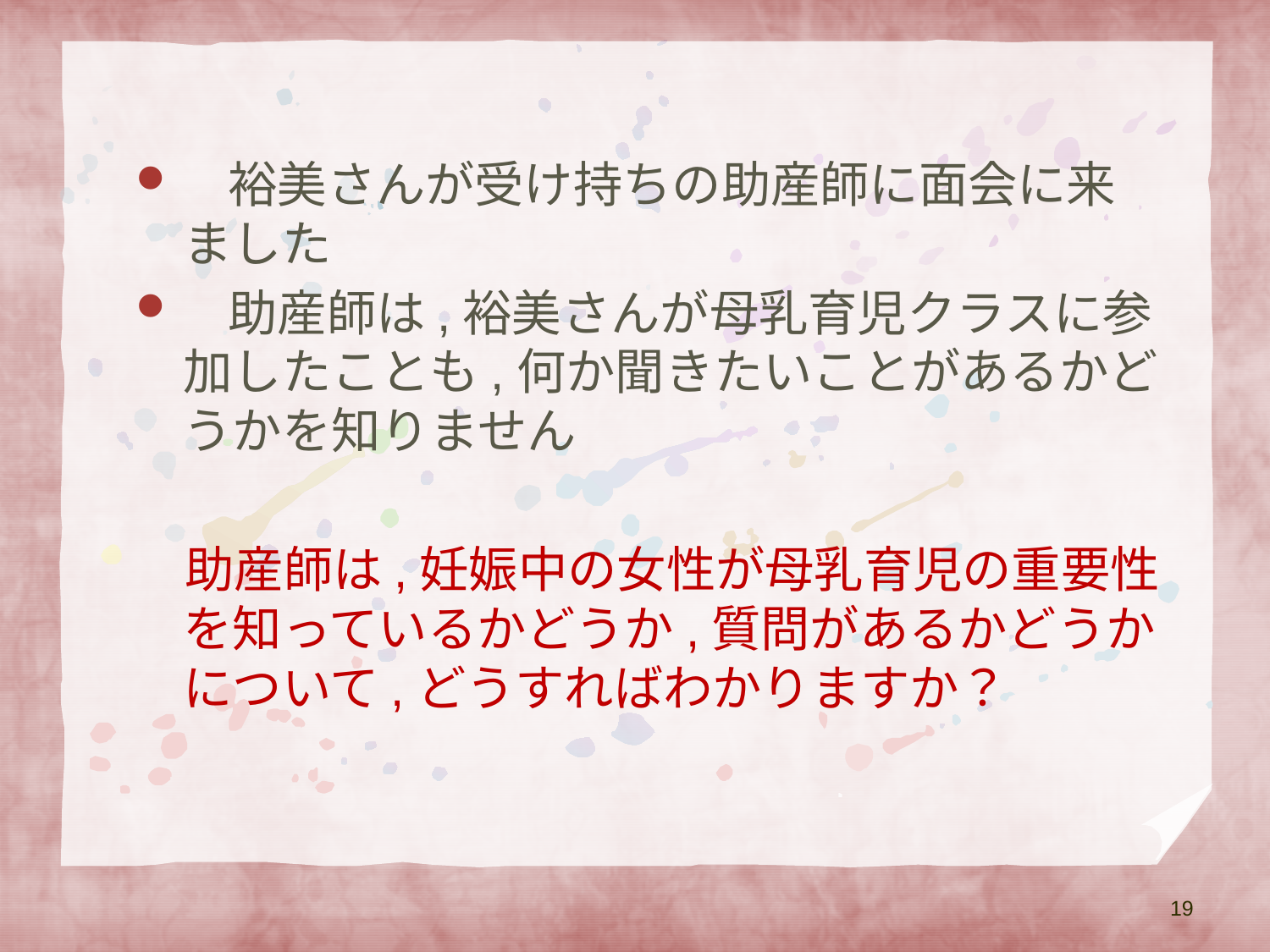

裕美さんが受け持ちの助産師に面会に来ました
   助産師は,裕美さんが母乳育児クラスに参加したことも,何か聞きたいことがあるかどうかを知りません

　助産師は,妊娠中の女性が母乳育児の重要性を知っているかどうか,質問があるかどうかについて,どうすればわかりますか？
19